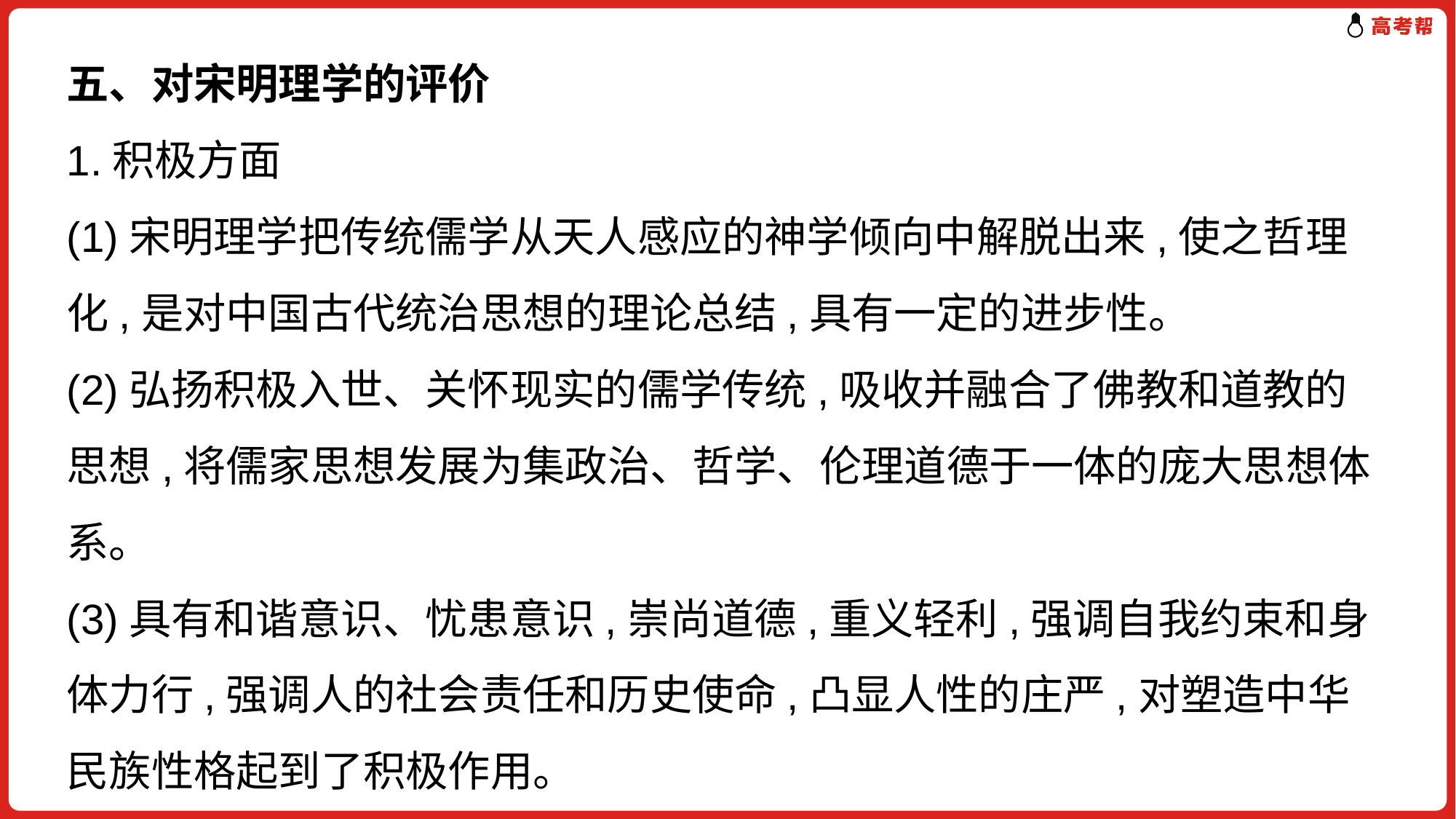

五、对宋明理学的评价
1.积极方面
(1)宋明理学把传统儒学从天人感应的神学倾向中解脱出来,使之哲理化,是对中国古代统治思想的理论总结,具有一定的进步性。
(2)弘扬积极入世、关怀现实的儒学传统,吸收并融合了佛教和道教的思想,将儒家思想发展为集政治、哲学、伦理道德于一体的庞大思想体系。
(3)具有和谐意识、忧患意识,崇尚道德,重义轻利,强调自我约束和身体力行,强调人的社会责任和历史使命,凸显人性的庄严,对塑造中华民族性格起到了积极作用。